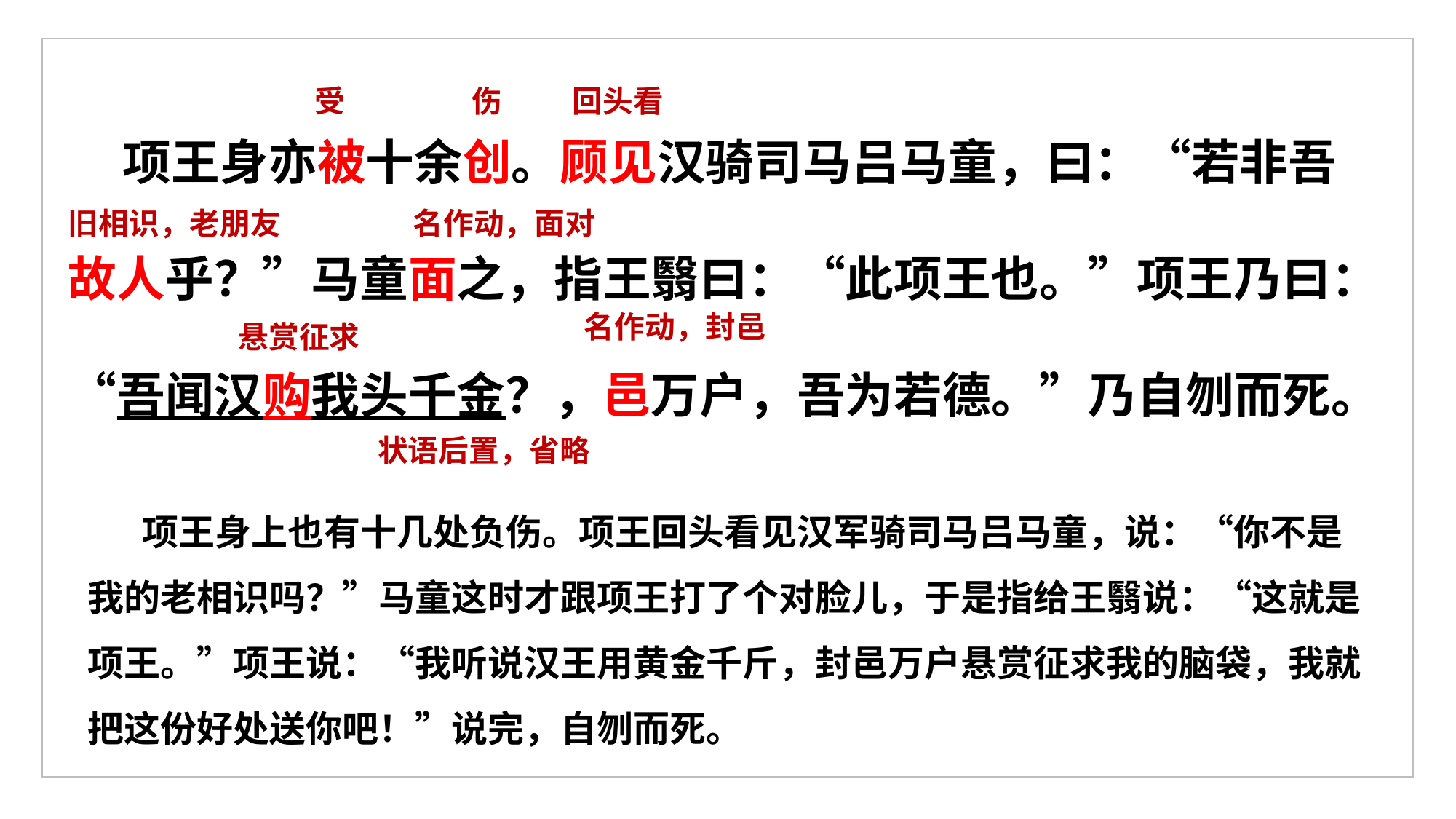

项王身亦被十余创。顾见汉骑司马吕马童，曰：“若非吾故人乎？”马童面之，指王翳曰：“此项王也。”项王乃曰：“吾闻汉购我头千金？，邑万户，吾为若德。”乃自刎而死。
受
伤
回头看
旧相识，老朋友
名作动，面对
名作动，封邑
悬赏征求
状语后置，省略
项王身上也有十几处负伤。项王回头看见汉军骑司马吕马童，说：“你不是我的老相识吗？”马童这时才跟项王打了个对脸儿，于是指给王翳说：“这就是项王。”项王说：“我听说汉王用黄金千斤，封邑万户悬赏征求我的脑袋，我就把这份好处送你吧！”说完，自刎而死。